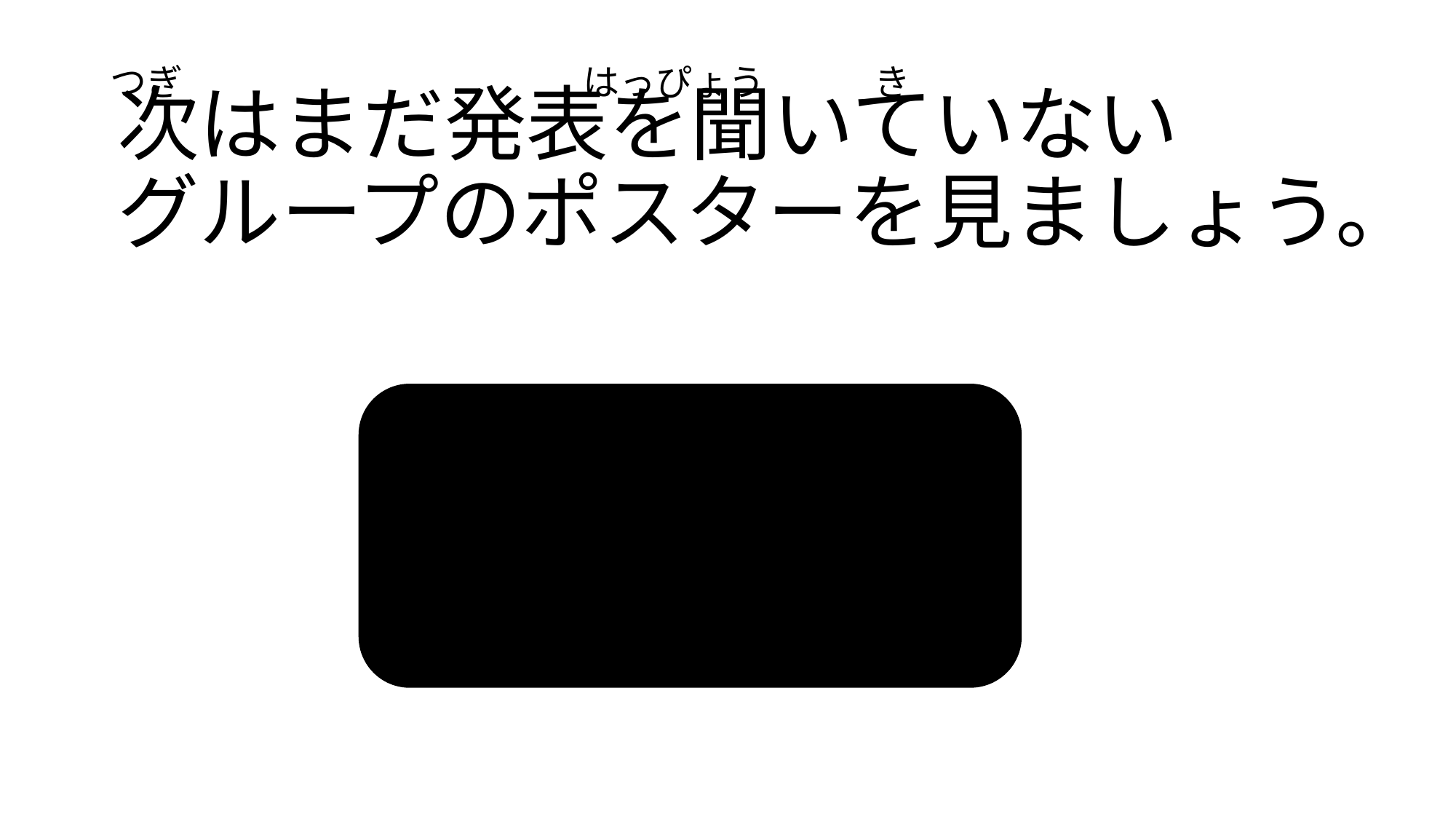

# 次はまだ発表を聞いていない グループのポスターを見ましょう。
つぎ　　　　　　　　　　　はっぴょう　　　き